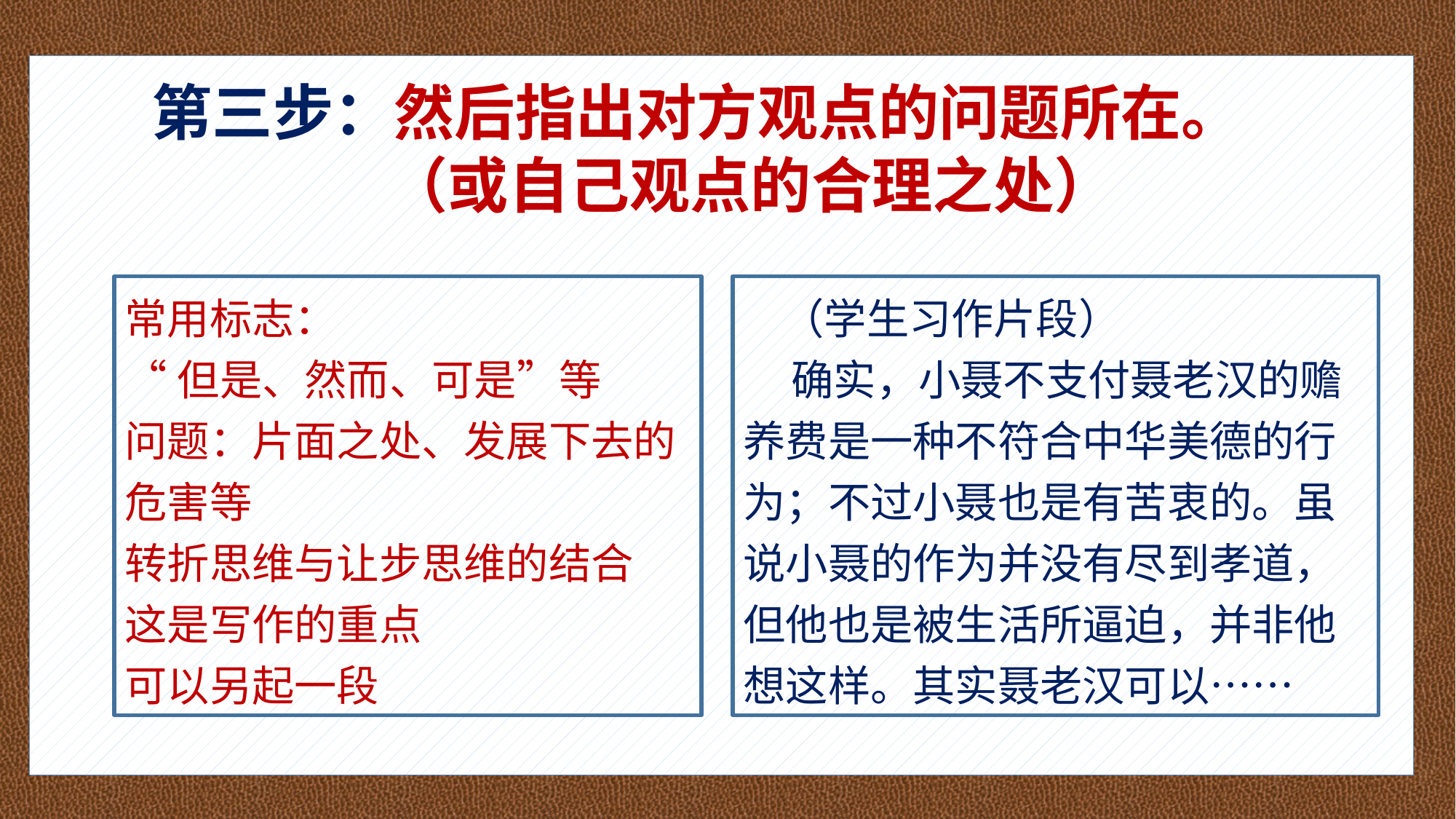

#
第三步：然后指出对方观点的问题所在。
                （或自己观点的合理之处）
常用标志：
“但是、然而、可是”等
问题：片面之处、发展下去的危害等
转折思维与让步思维的结合
这是写作的重点
可以另起一段
   （学生习作片段）
    确实，小聂不支付聂老汉的赡养费是一种不符合中华美德的行为；不过小聂也是有苦衷的。虽说小聂的作为并没有尽到孝道，但他也是被生活所逼迫，并非他想这样。其实聂老汉可以……